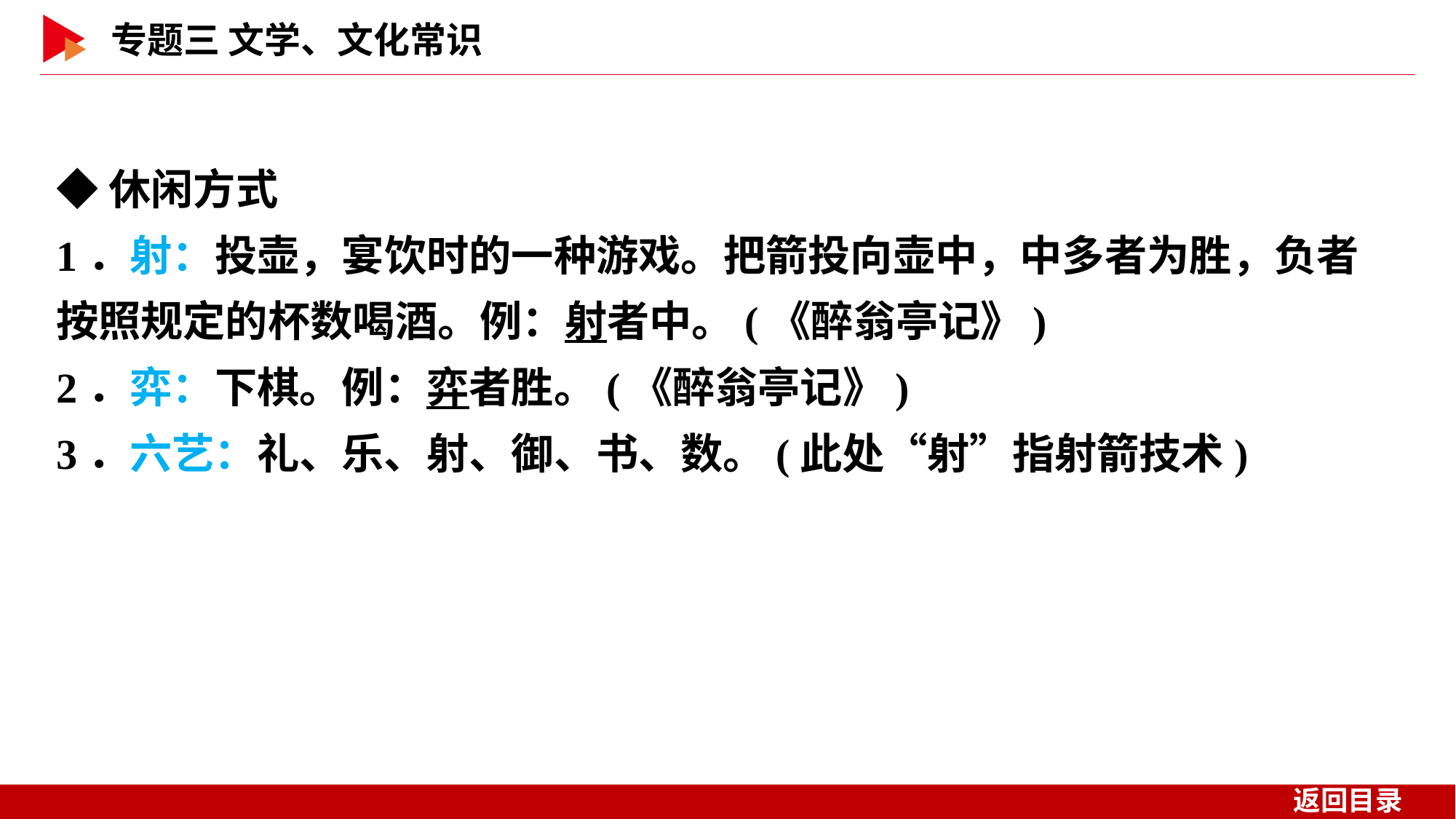

◆休闲方式
1．射：投壶，宴饮时的一种游戏。把箭投向壶中，中多者为胜，负者按照规定的杯数喝酒。例：射者中。(《醉翁亭记》)
2．弈：下棋。例：弈者胜。(《醉翁亭记》)
3．六艺：礼、乐、射、御、书、数。(此处“射”指射箭技术)